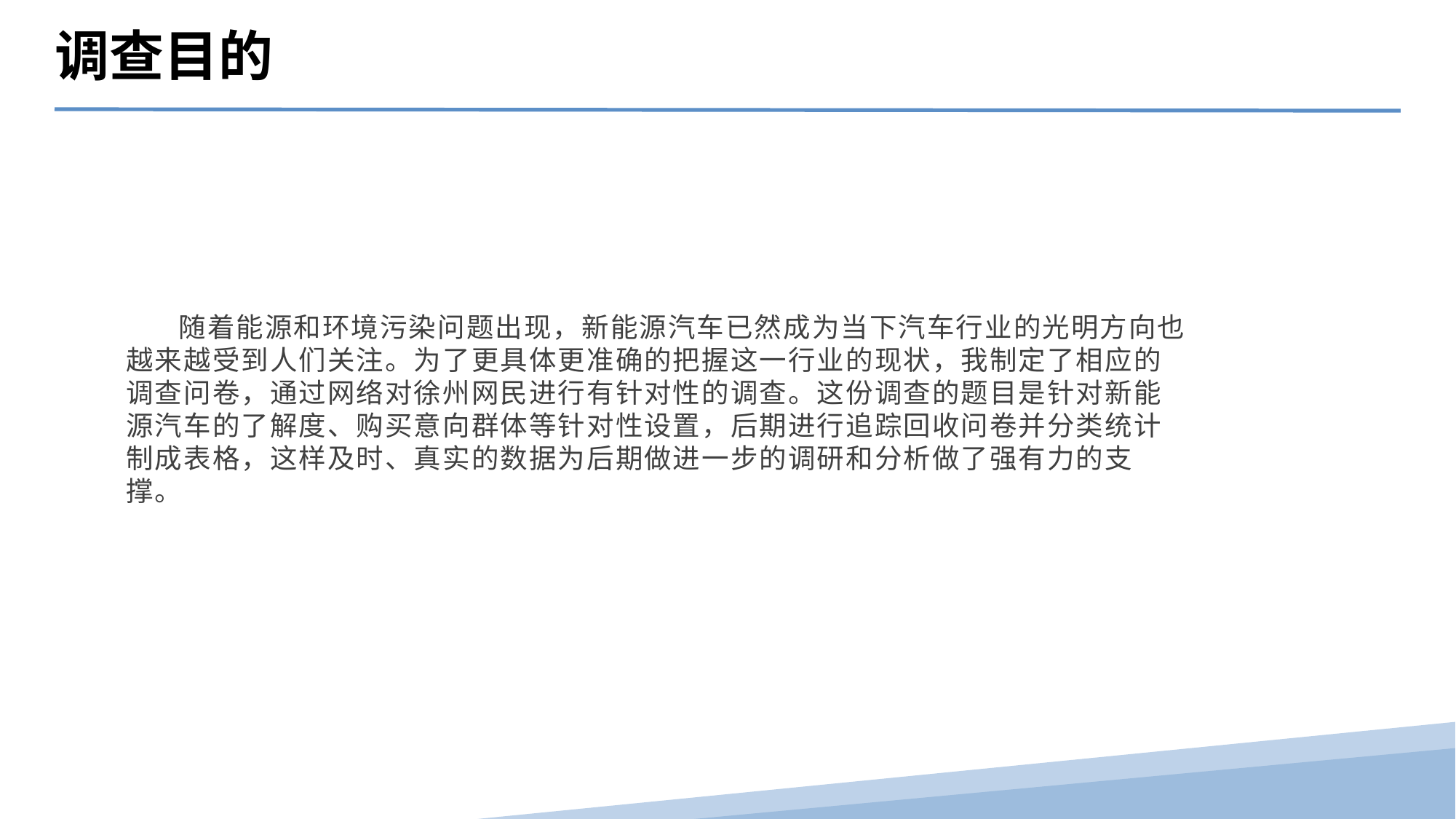

调查目的
      随着能源和环境污染问题出现，新能源汽车已然成为当下汽车行业的光明方向也越来越受到人们关注。为了更具体更准确的把握这一行业的现状，我制定了相应的调查问卷，通过网络对徐州网民进行有针对性的调查。这份调查的题目是针对新能源汽车的了解度、购买意向群体等针对性设置，后期进行追踪回收问卷并分类统计制成表格，这样及时、真实的数据为后期做进一步的调研和分析做了强有力的支撑。